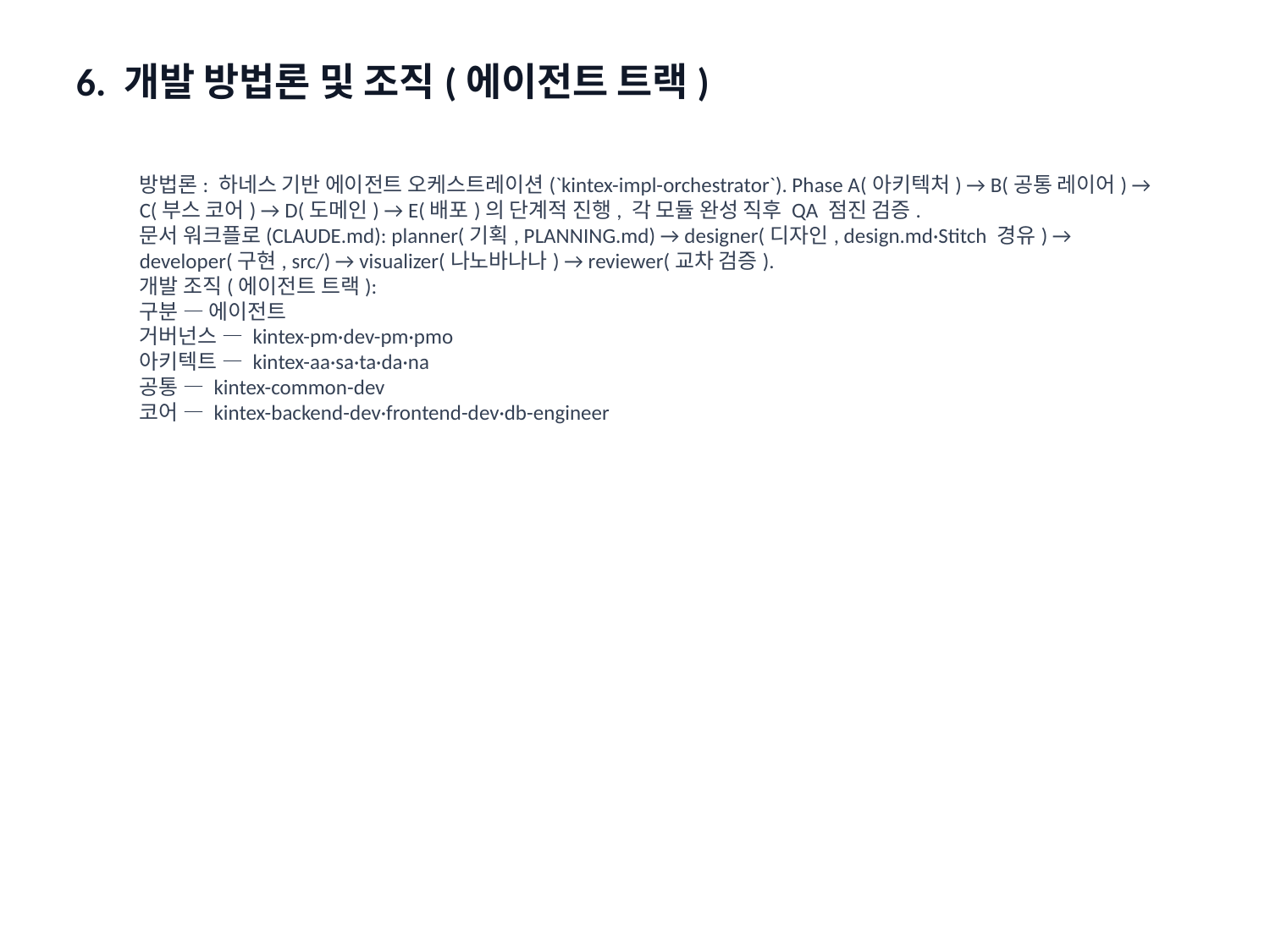

6. 개발 방법론 및 조직(에이전트 트랙)
방법론: 하네스 기반 에이전트 오케스트레이션(`kintex-impl-orchestrator`). Phase A(아키텍처) → B(공통 레이어) → C(부스 코어) → D(도메인) → E(배포)의 단계적 진행, 각 모듈 완성 직후 QA 점진 검증.
문서 워크플로(CLAUDE.md): planner(기획, PLANNING.md) → designer(디자인, design.md·Stitch 경유) → developer(구현, src/) → visualizer(나노바나나) → reviewer(교차 검증).
개발 조직(에이전트 트랙):
구분 — 에이전트
거버넌스 — kintex-pm·dev-pm·pmo
아키텍트 — kintex-aa·sa·ta·da·na
공통 — kintex-common-dev
코어 — kintex-backend-dev·frontend-dev·db-engineer